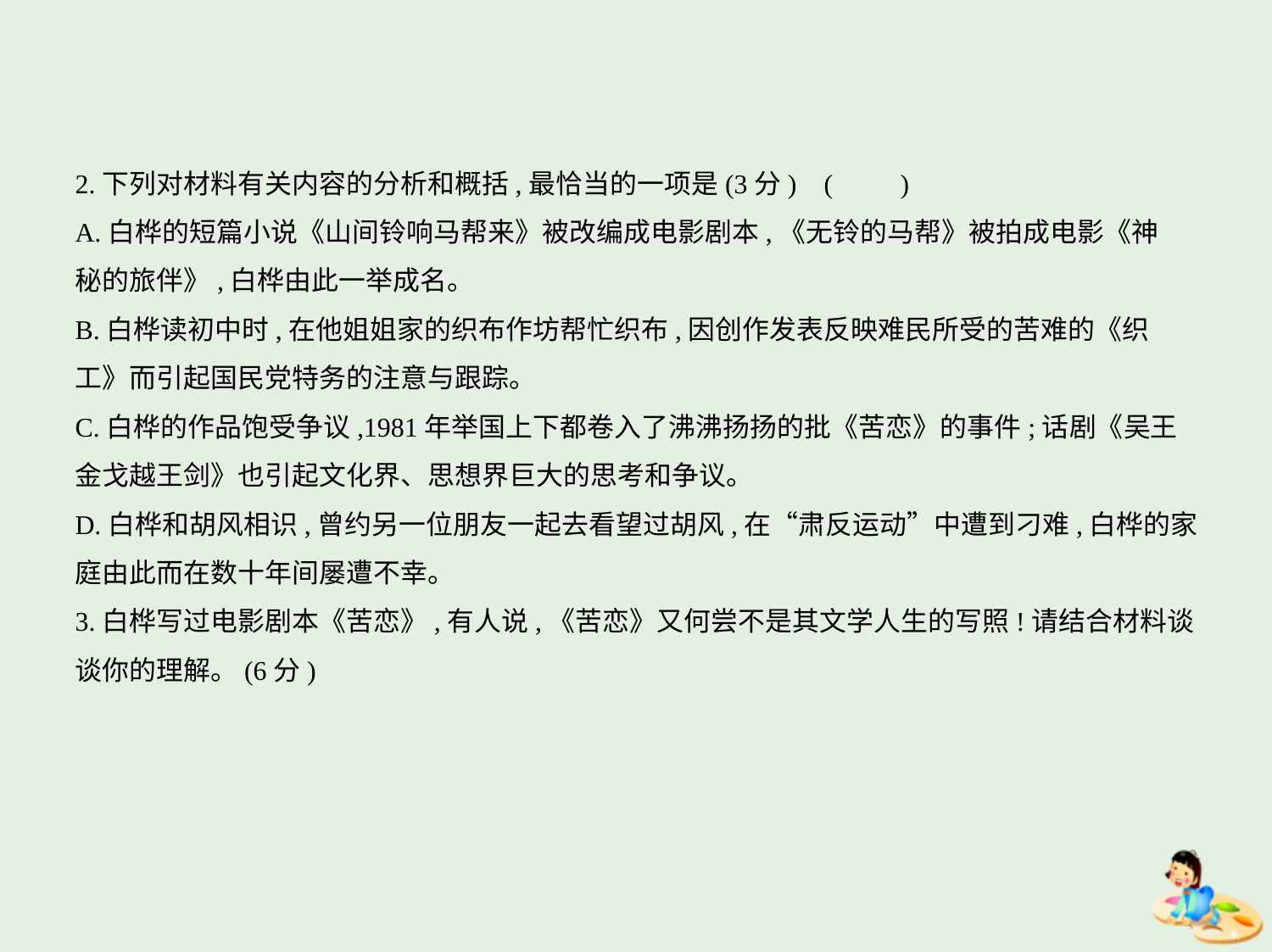

2.下列对材料有关内容的分析和概括,最恰当的一项是(3分) (　　)
A.白桦的短篇小说《山间铃响马帮来》被改编成电影剧本,《无铃的马帮》被拍成电影《神
秘的旅伴》,白桦由此一举成名。
B.白桦读初中时,在他姐姐家的织布作坊帮忙织布,因创作发表反映难民所受的苦难的《织
工》而引起国民党特务的注意与跟踪。
C.白桦的作品饱受争议,1981年举国上下都卷入了沸沸扬扬的批《苦恋》的事件;话剧《吴王
金戈越王剑》也引起文化界、思想界巨大的思考和争议。
D.白桦和胡风相识,曾约另一位朋友一起去看望过胡风,在“肃反运动”中遭到刁难,白桦的家
庭由此而在数十年间屡遭不幸。
3.白桦写过电影剧本《苦恋》,有人说,《苦恋》又何尝不是其文学人生的写照!请结合材料谈
谈你的理解。(6分)